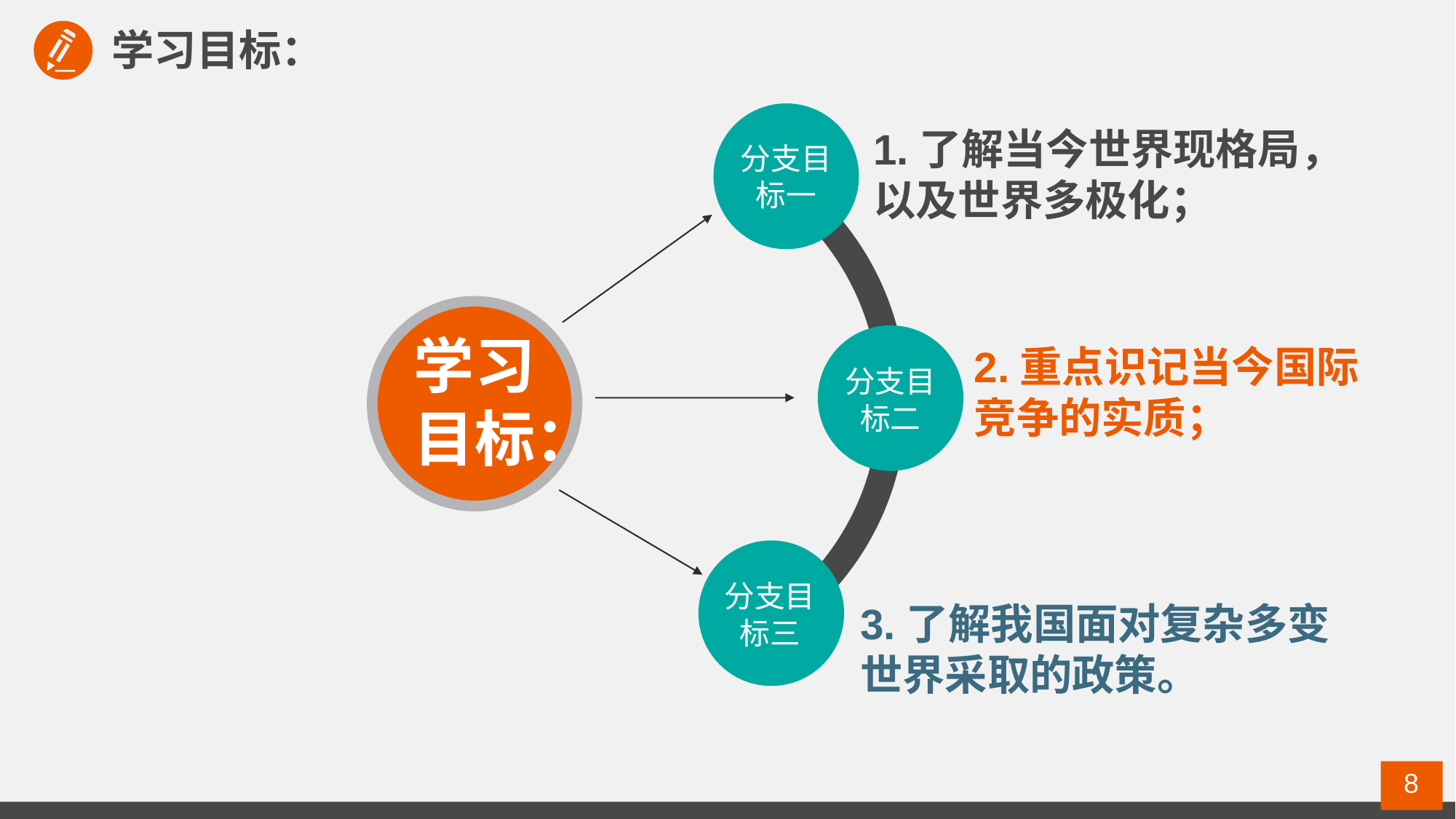

学习目标：

1.了解当今世界现格局，以及世界多极化；
分支目标一

学习目标：

2.重点识记当今国际竞争的实质；
分支目标二

分支目标三
3.了解我国面对复杂多变世界采取的政策。